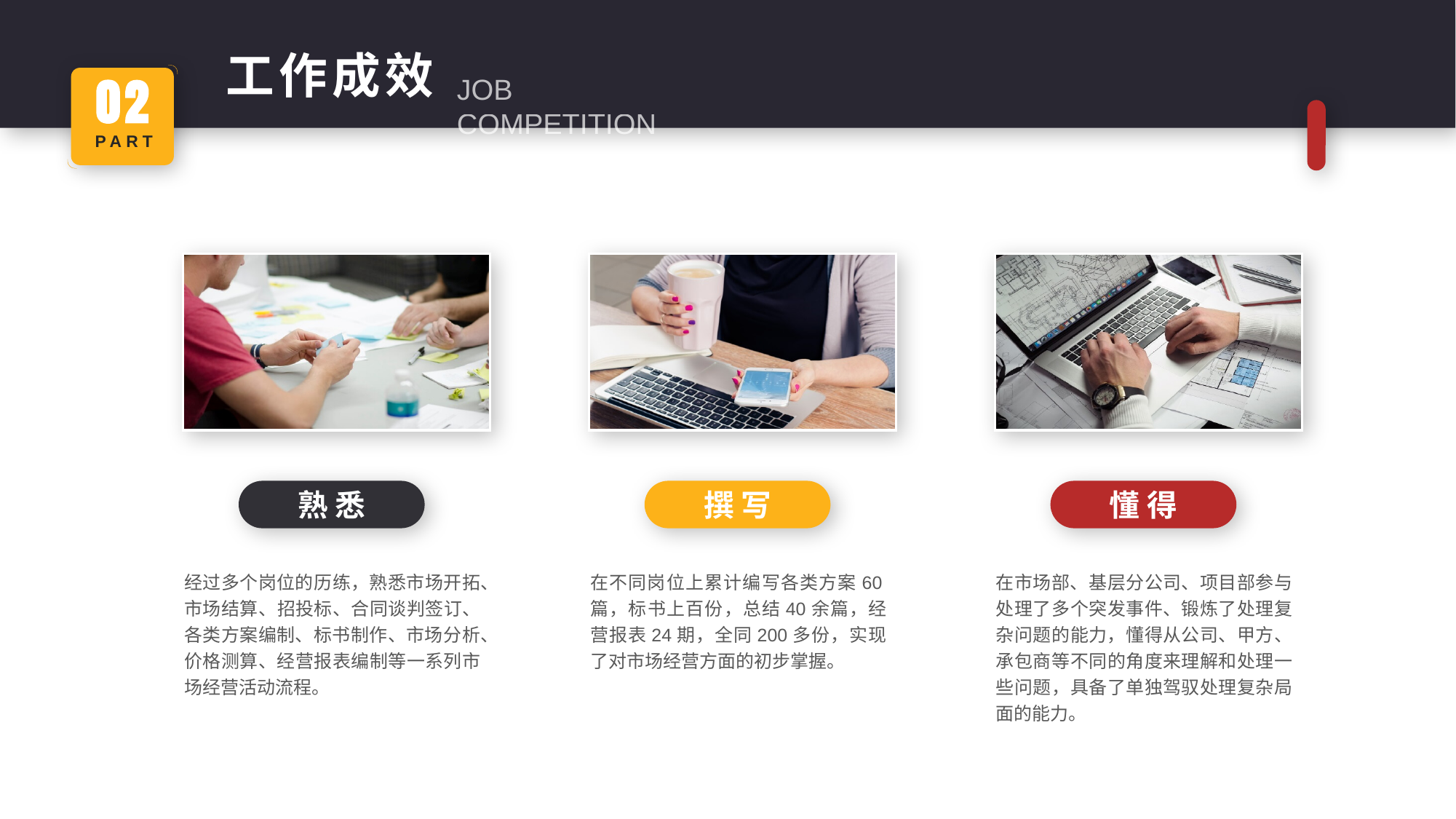

工作成效

02
PART

JOB COMPETITION

熟 悉
经过多个岗位的历练，熟悉市场开拓、市场结算、招投标、合同谈判签订、各类方案编制、标书制作、市场分析、价格测算、经营报表编制等一系列市场经营活动流程。

撰 写
在不同岗位上累计编写各类方案60篇，标书上百份，总结40余篇，经营报表24期，全同200多份，实现了对市场经营方面的初步掌握。

懂 得
在市场部、基层分公司、项目部参与处理了多个突发事件、锻炼了处理复杂问题的能力，懂得从公司、甲方、承包商等不同的角度来理解和处理一些问题，具备了单独驾驭处理复杂局面的能力。